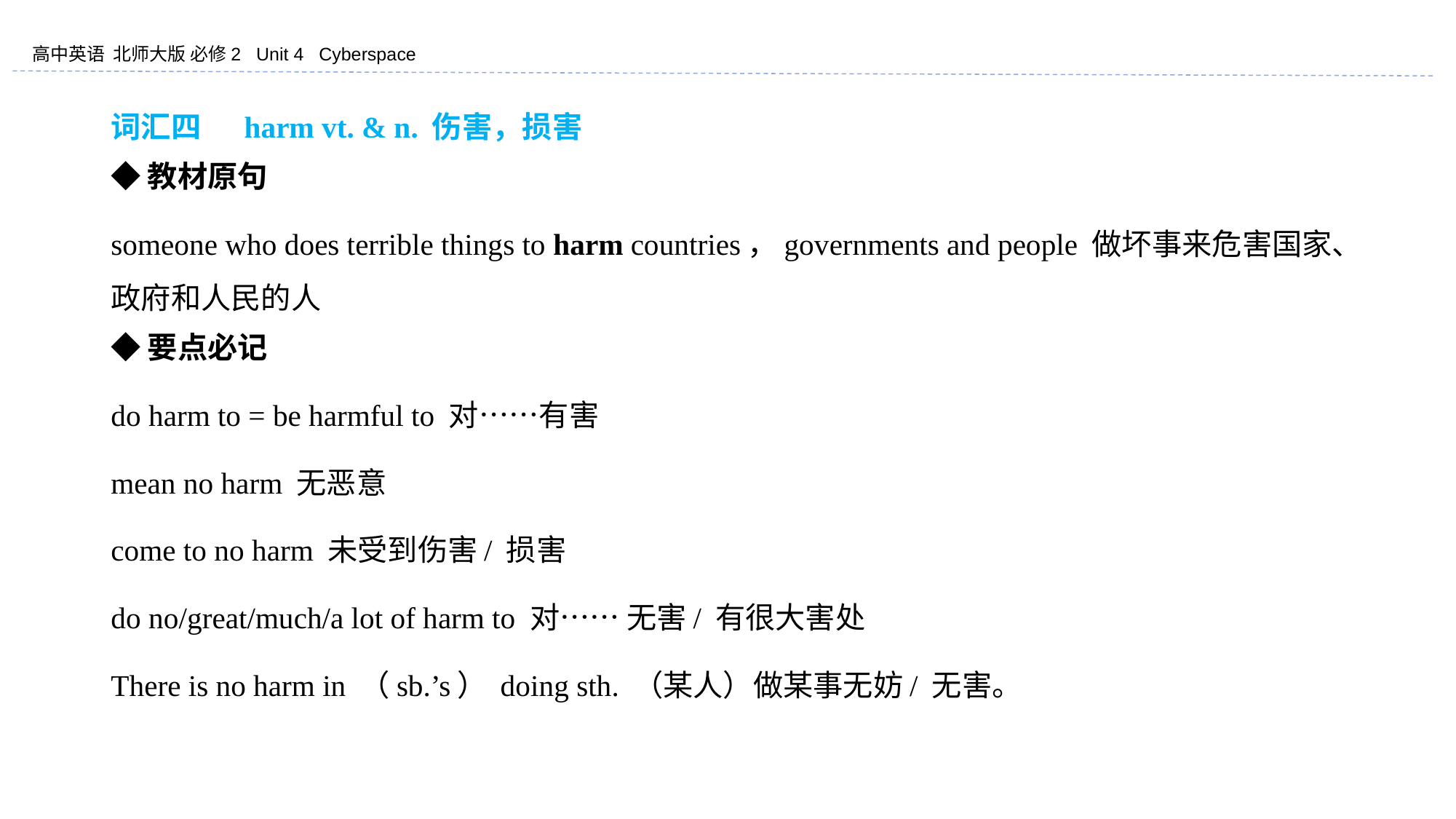

词汇四 　harm vt. & n. 伤害，损害
◆教材原句
someone who does terrible things to harm countries，governments and people 做坏事来危害国家、政府和人民的人
◆要点必记
do harm to = be harmful to 对……有害
mean no harm 无恶意
come to no harm 未受到伤害/ 损害
do no/great/much/a lot of harm to 对…… 无害/ 有很大害处
There is no harm in （sb.’s） doing sth. （某人）做某事无妨/ 无害。